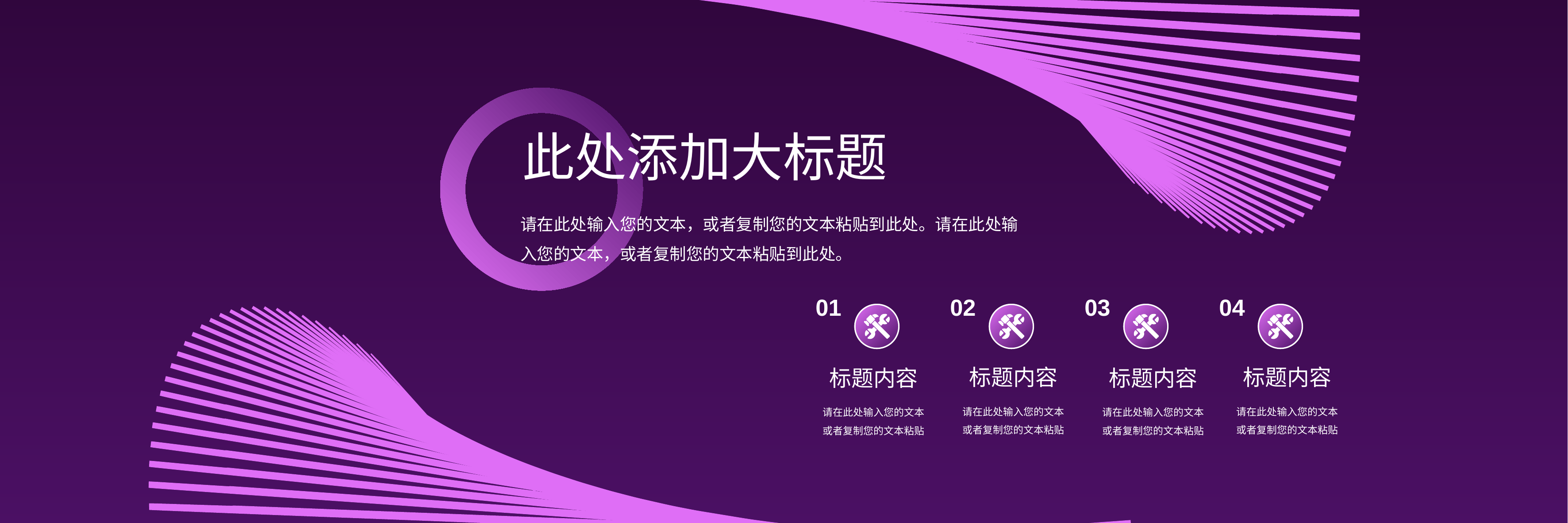

此处添加大标题
请在此处输入您的文本，或者复制您的文本粘贴到此处。请在此处输入您的文本，或者复制您的文本粘贴到此处。
01
02
03
04

标题内容
请在此处输入您的文本或者复制您的文本粘贴
标题内容
请在此处输入您的文本或者复制您的文本粘贴
标题内容
请在此处输入您的文本或者复制您的文本粘贴
标题内容
请在此处输入您的文本或者复制您的文本粘贴